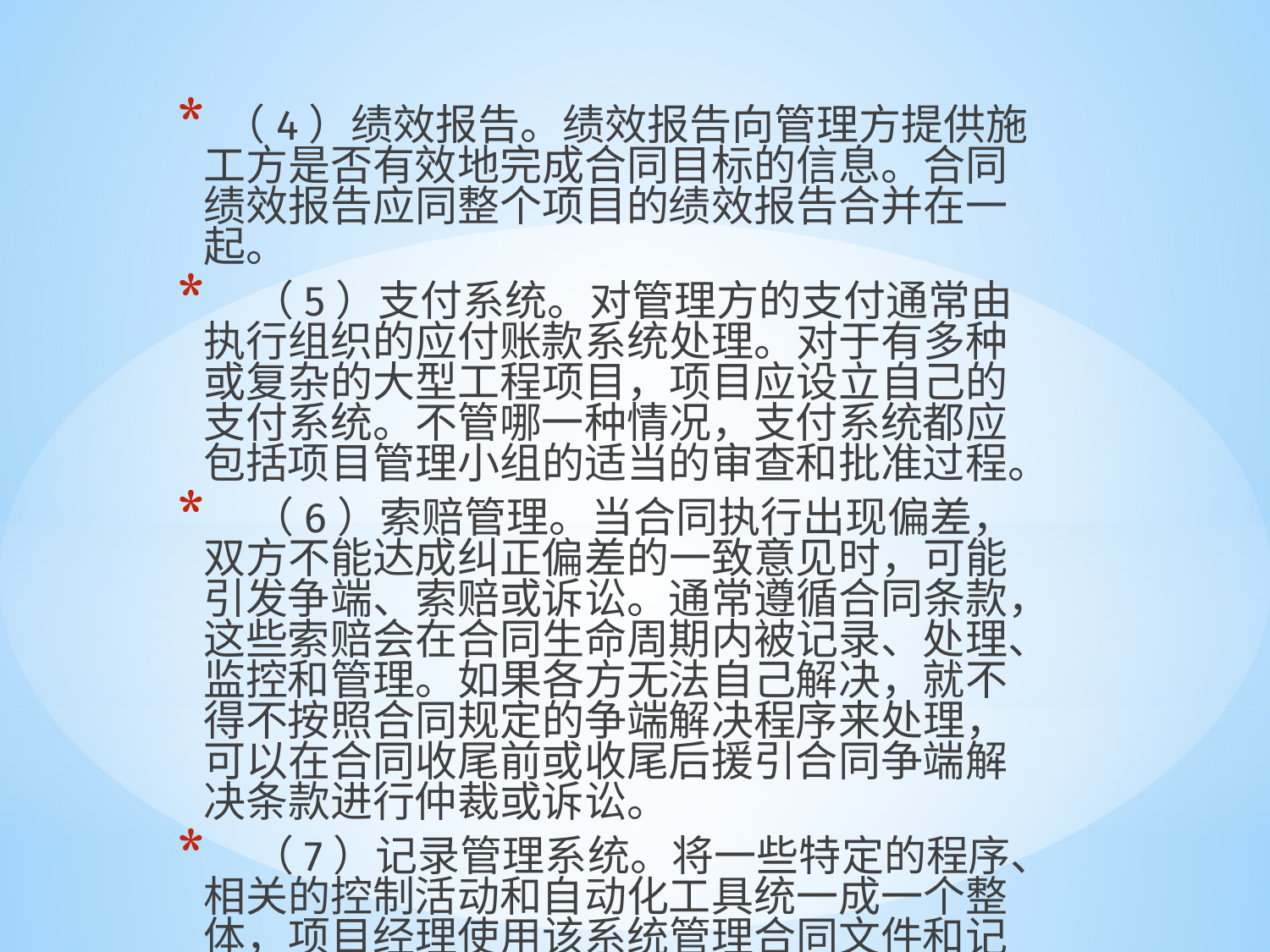

（4）绩效报告。绩效报告向管理方提供施工方是否有效地完成合同目标的信息。合同绩效报告应同整个项目的绩效报告合并在一起。
    （5）支付系统。对管理方的支付通常由执行组织的应付账款系统处理。对于有多种或复杂的大型工程项目，项目应设立自己的支付系统。不管哪一种情况，支付系统都应包括项目管理小组的适当的审查和批准过程。
    （6）索赔管理。当合同执行出现偏差，双方不能达成纠正偏差的一致意见时，可能引发争端、索赔或诉讼。通常遵循合同条款，这些索赔会在合同生命周期内被记录、处理、监控和管理。如果各方无法自己解决，就不得不按照合同规定的争端解决程序来处理，可以在合同收尾前或收尾后援引合同争端解决条款进行仲裁或诉讼。
    （7）记录管理系统。将一些特定的程序、相关的控制活动和自动化工具统一成一个整体，项目经理使用该系统管理合同文件和记录。

#